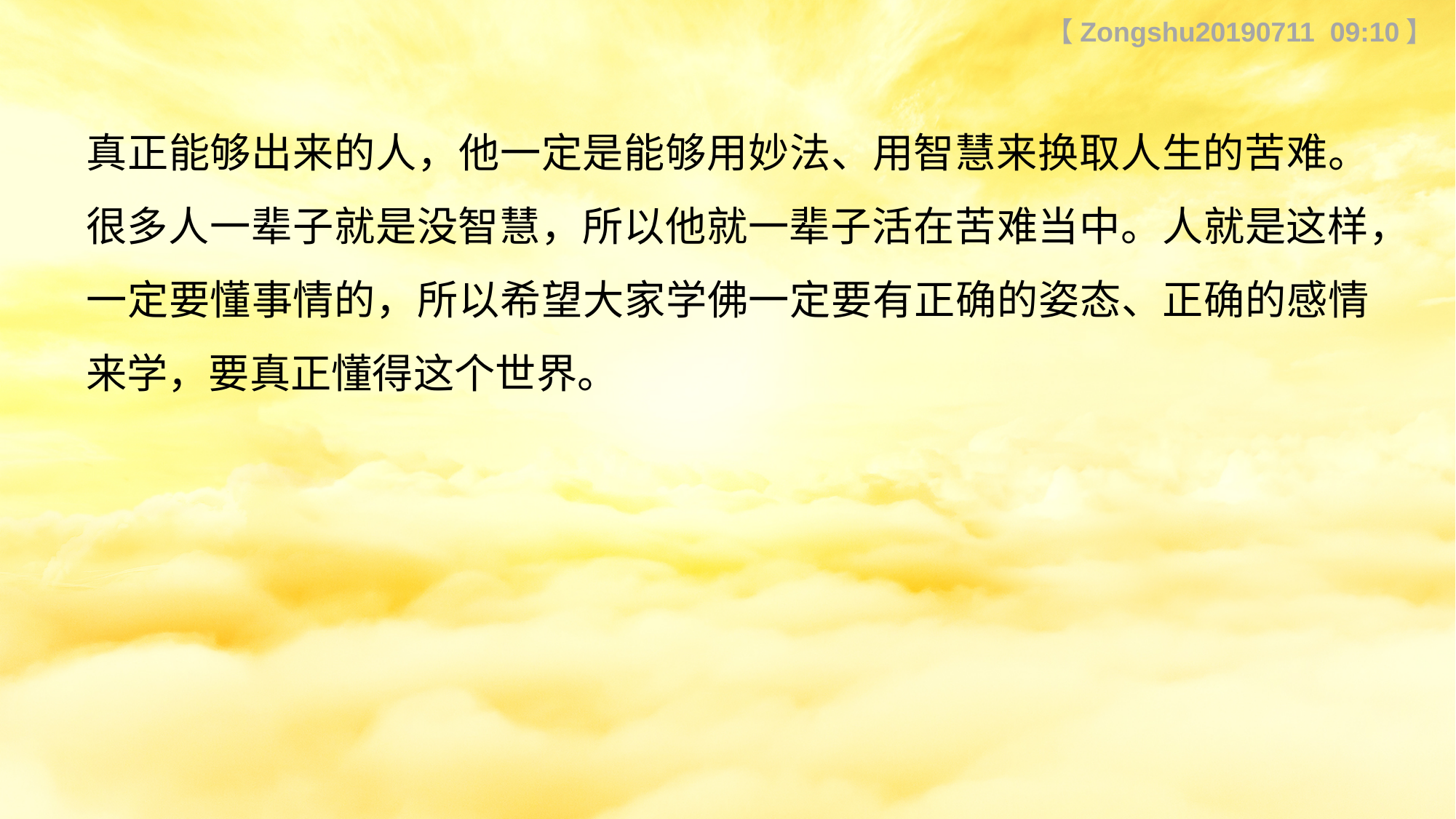

【Zongshu20190711  09:10】
真正能够出来的人，他一定是能够用妙法、用智慧来换取人生的苦难。很多人一辈子就是没智慧，所以他就一辈子活在苦难当中。人就是这样，一定要懂事情的，所以希望大家学佛一定要有正确的姿态、正确的感情来学，要真正懂得这个世界。